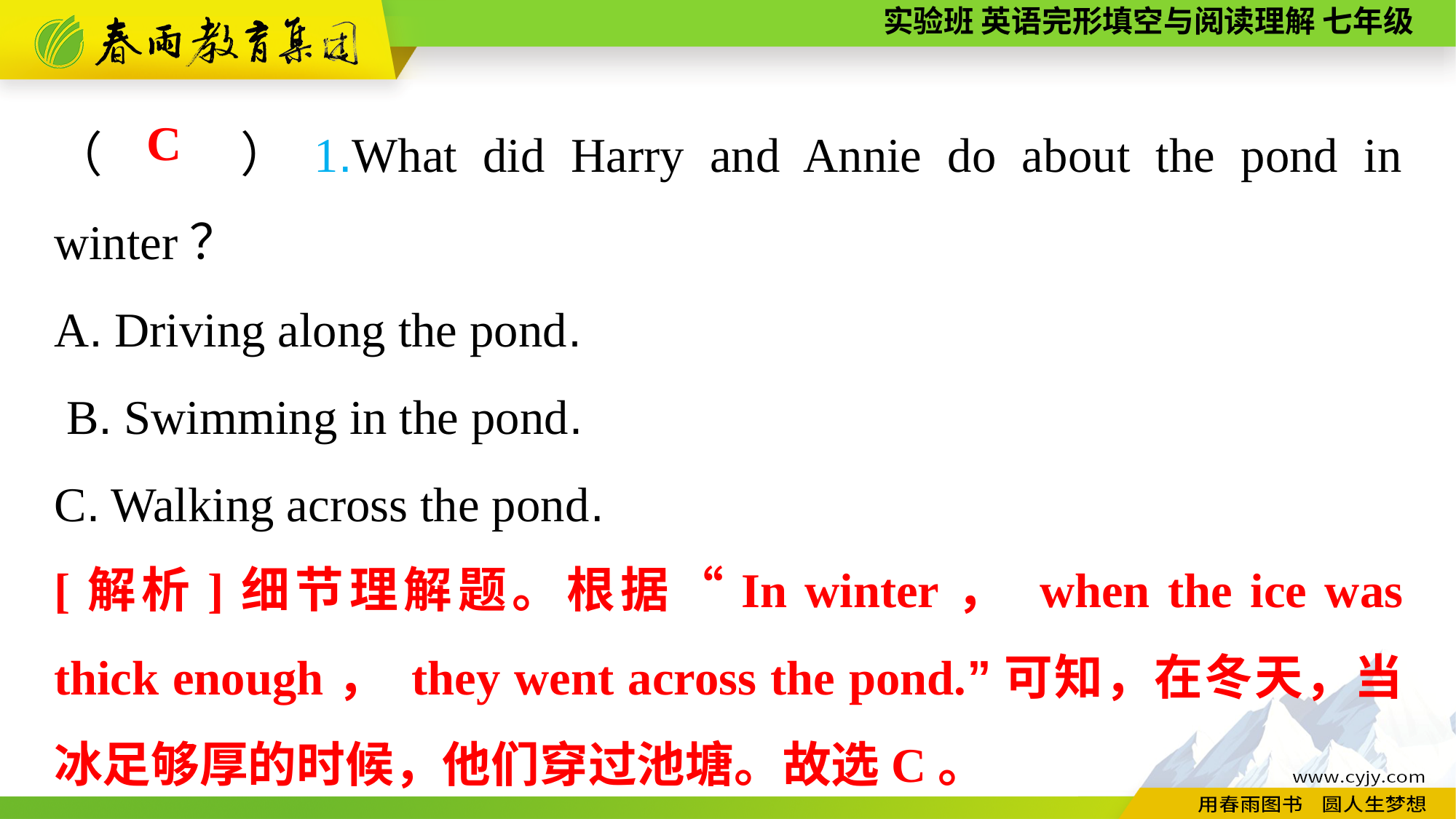

（　　）1.What did Harry and Annie do about the pond in winter？
A. Driving along the pond.
 B. Swimming in the pond.
C. Walking across the pond.
C
[解析]细节理解题。根据“In winter， when the ice was thick enough， they went across the pond.”可知，在冬天，当冰足够厚的时候，他们穿过池塘。故选C。